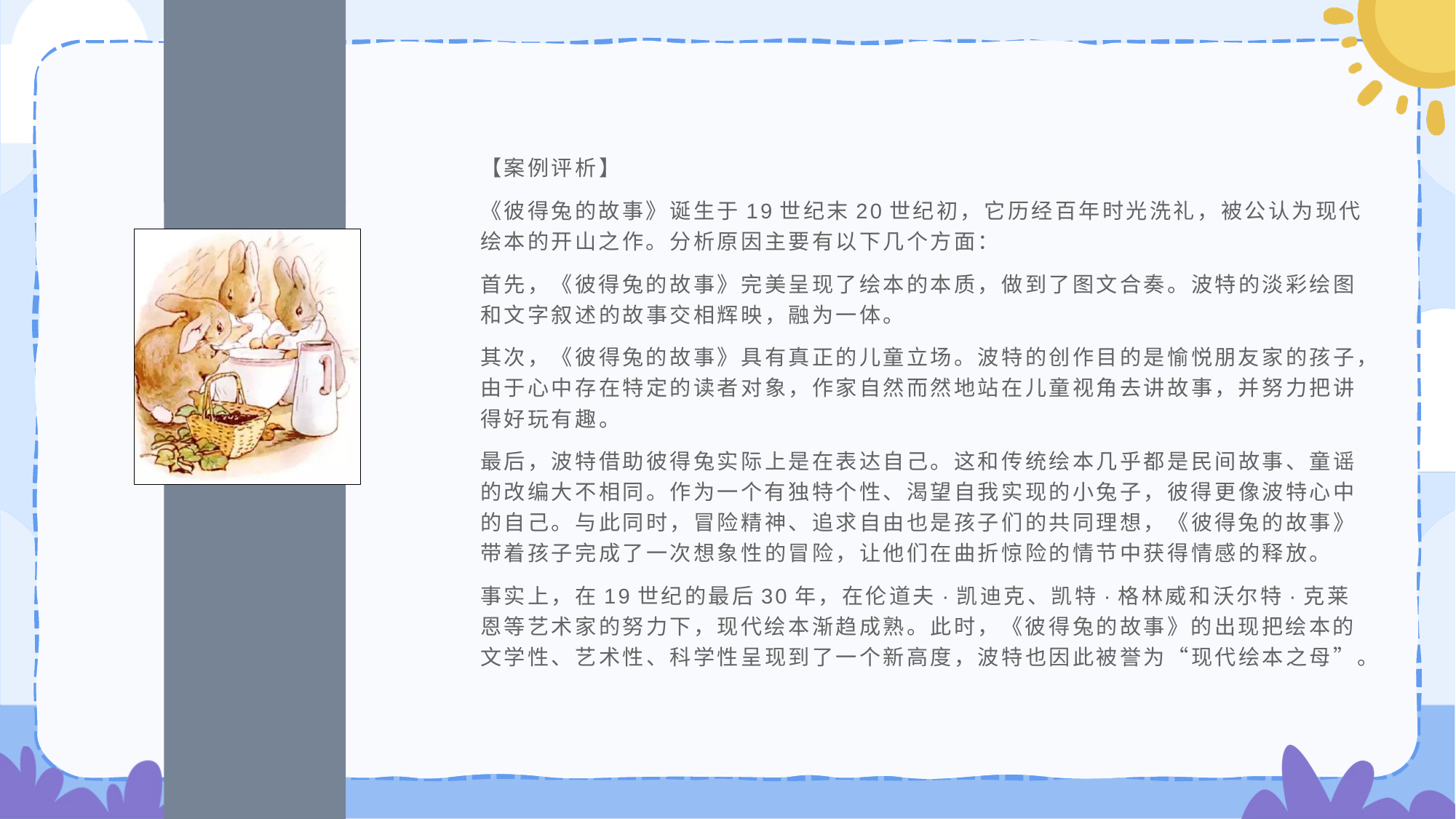

【案例评析】
《彼得兔的故事》诞生于19世纪末20世纪初，它历经百年时光洗礼，被公认为现代绘本的开山之作。分析原因主要有以下几个方面：
首先，《彼得兔的故事》完美呈现了绘本的本质，做到了图文合奏。波特的淡彩绘图和文字叙述的故事交相辉映，融为一体。
其次，《彼得兔的故事》具有真正的儿童立场。波特的创作目的是愉悦朋友家的孩子，由于心中存在特定的读者对象，作家自然而然地站在儿童视角去讲故事，并努力把讲得好玩有趣。
最后，波特借助彼得兔实际上是在表达自己。这和传统绘本几乎都是民间故事、童谣的改编大不相同。作为一个有独特个性、渴望自我实现的小兔子，彼得更像波特心中的自己。与此同时，冒险精神、追求自由也是孩子们的共同理想，《彼得兔的故事》带着孩子完成了一次想象性的冒险，让他们在曲折惊险的情节中获得情感的释放。
事实上，在19世纪的最后30年，在伦道夫·凯迪克、凯特·格林威和沃尔特·克莱恩等艺术家的努力下，现代绘本渐趋成熟。此时，《彼得兔的故事》的出现把绘本的文学性、艺术性、科学性呈现到了一个新高度，波特也因此被誉为“现代绘本之母”。